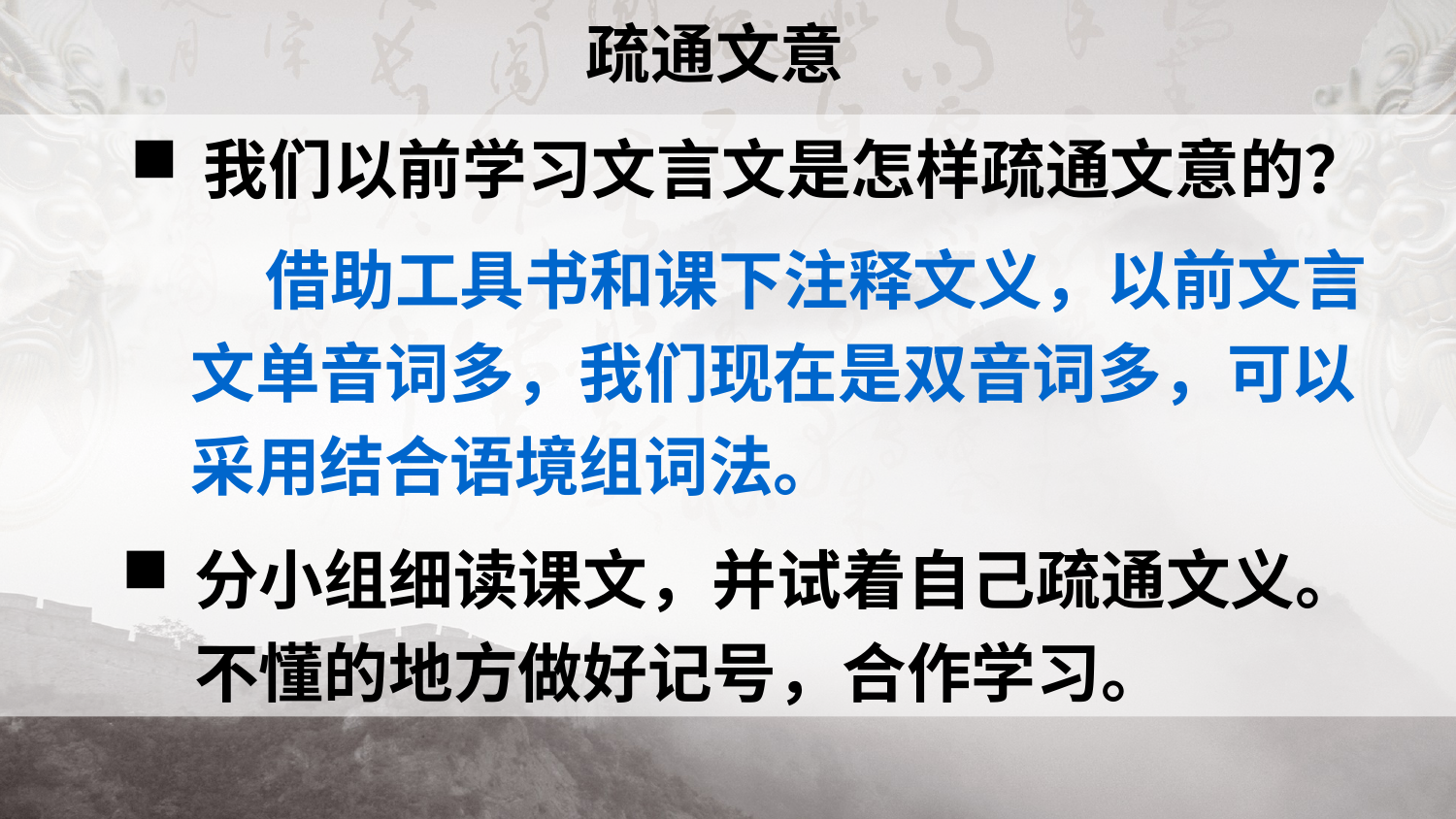

疏通文意
我们以前学习文言文是怎样疏通文意的？
    借助工具书和课下注释文义，以前文言文单音词多，我们现在是双音词多，可以采用结合语境组词法。
分小组细读课文，并试着自己疏通文义。不懂的地方做好记号，合作学习。